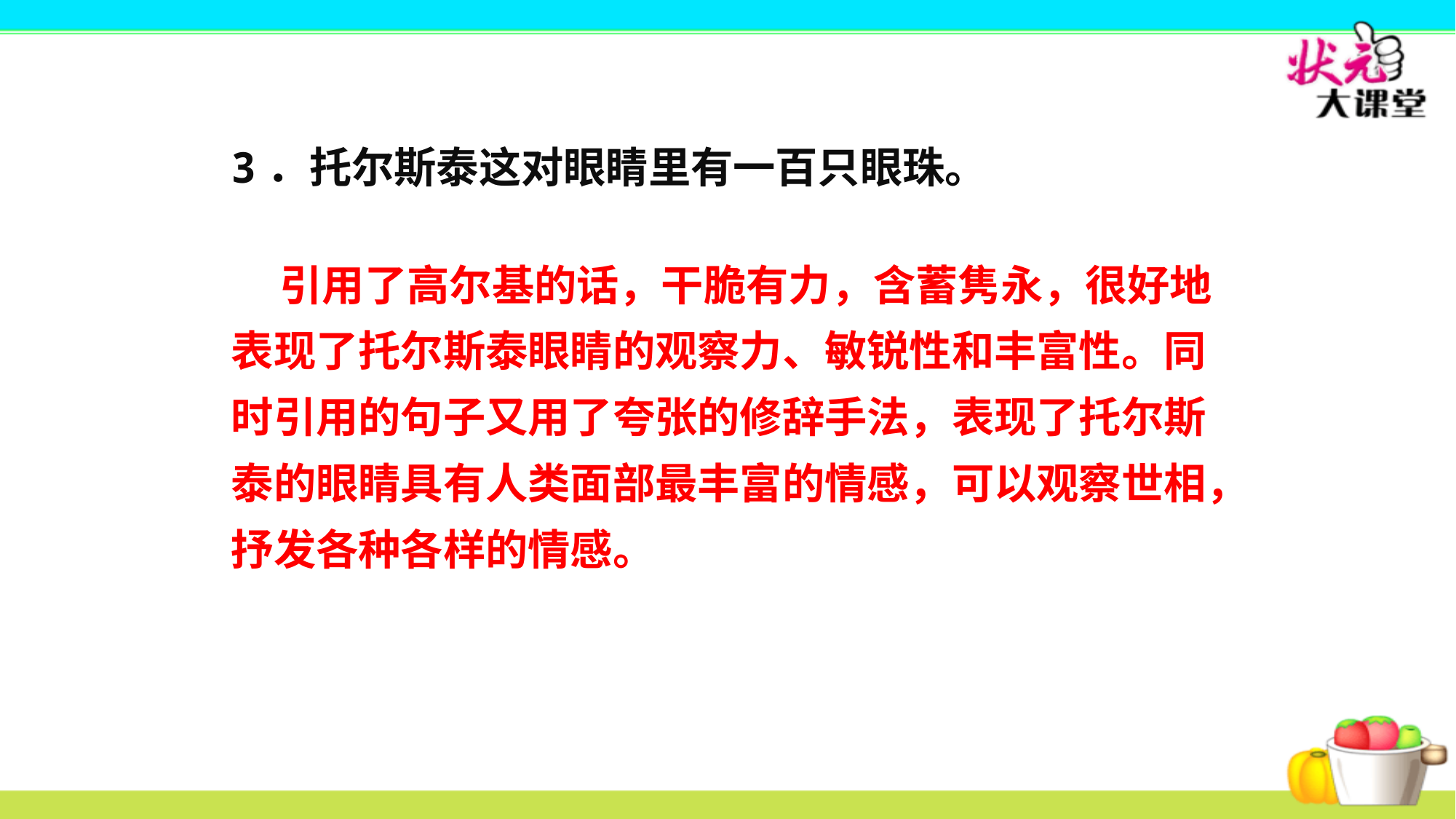

3．托尔斯泰这对眼睛里有一百只眼珠。
    引用了高尔基的话，干脆有力，含蓄隽永，很好地表现了托尔斯泰眼睛的观察力、敏锐性和丰富性。同时引用的句子又用了夸张的修辞手法，表现了托尔斯泰的眼睛具有人类面部最丰富的情感，可以观察世相，抒发各种各样的情感。